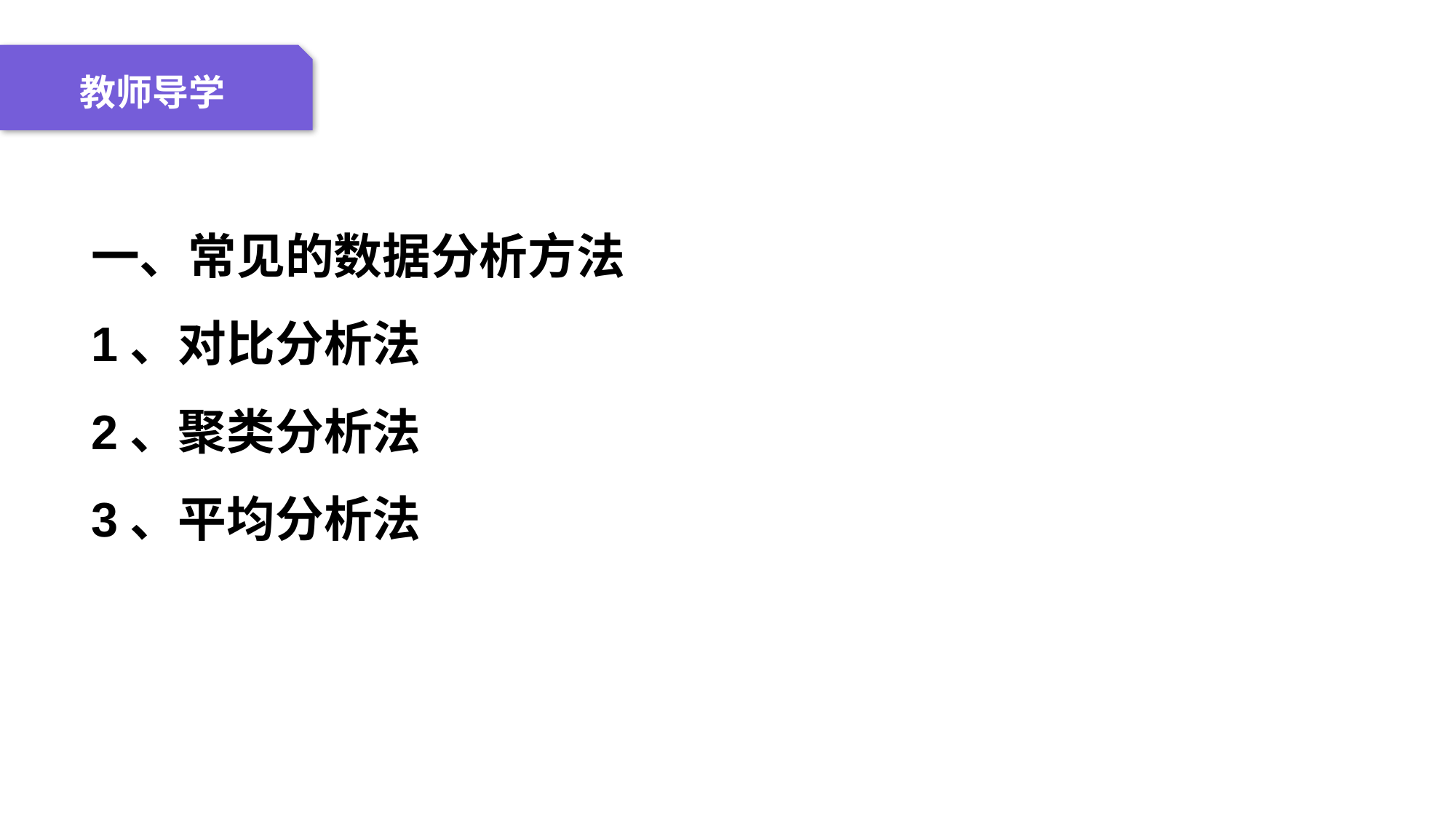

04 名词解释
01 准备过程
02 整体结构
03 重点说明
教师导学
一、常见的数据分析方法
1、对比分析法
2、聚类分析法
3、平均分析法